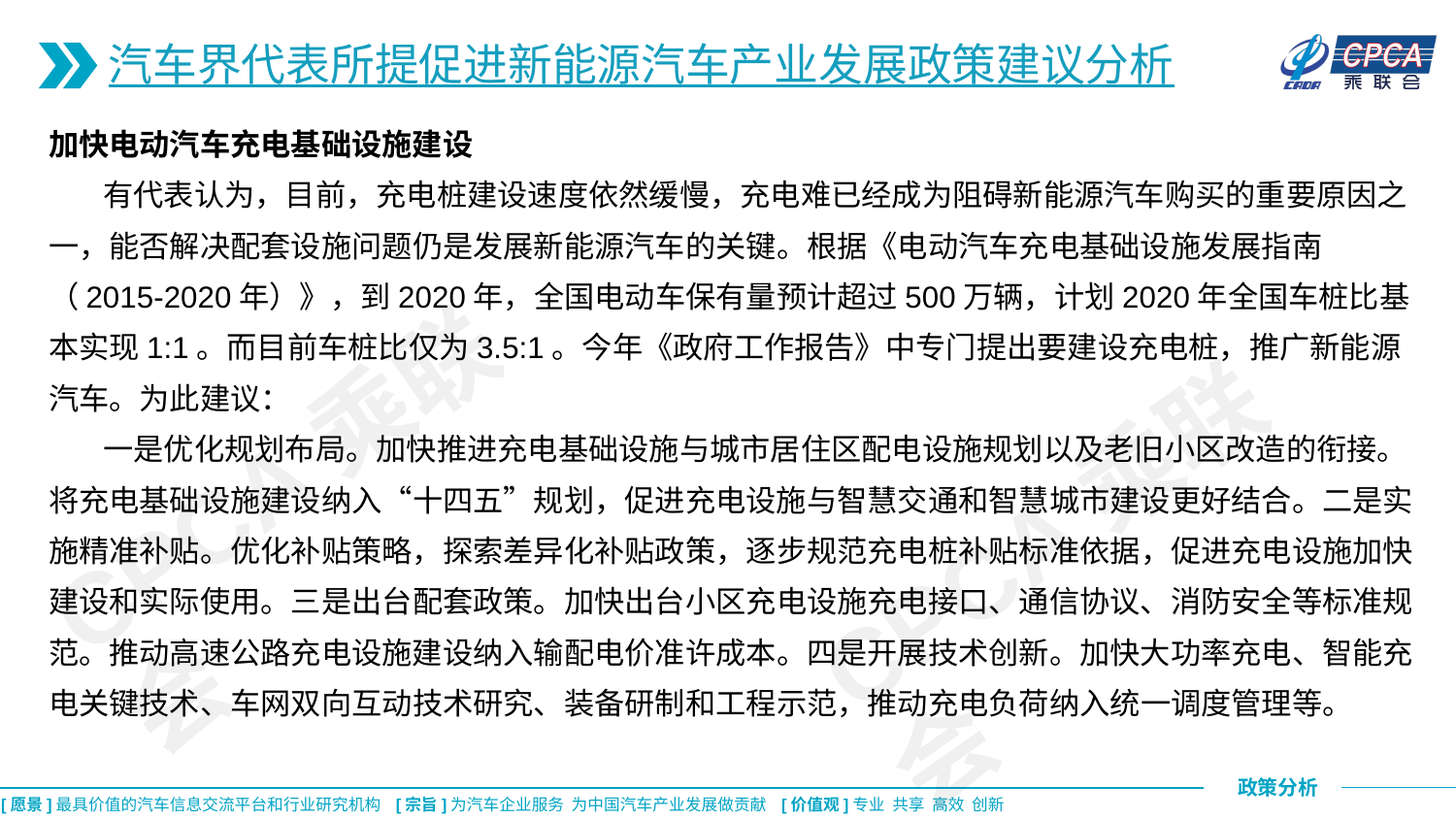

汽车界代表所提促进新能源汽车产业发展政策建议分析
加快电动汽车充电基础设施建设
       有代表认为，目前，充电桩建设速度依然缓慢，充电难已经成为阻碍新能源汽车购买的重要原因之一，能否解决配套设施问题仍是发展新能源汽车的关键。根据《电动汽车充电基础设施发展指南（2015-2020年）》，到2020年，全国电动车保有量预计超过500万辆，计划2020年全国车桩比基本实现1:1。而目前车桩比仅为3.5:1。今年《政府工作报告》中专门提出要建设充电桩，推广新能源汽车。为此建议：
       一是优化规划布局。加快推进充电基础设施与城市居住区配电设施规划以及老旧小区改造的衔接。将充电基础设施建设纳入“十四五”规划，促进充电设施与智慧交通和智慧城市建设更好结合。二是实施精准补贴。优化补贴策略，探索差异化补贴政策，逐步规范充电桩补贴标准依据，促进充电设施加快建设和实际使用。三是出台配套政策。加快出台小区充电设施充电接口、通信协议、消防安全等标准规范。推动高速公路充电设施建设纳入输配电价准许成本。四是开展技术创新。加快大功率充电、智能充电关键技术、车网双向互动技术研究、装备研制和工程示范，推动充电负荷纳入统一调度管理等。
CPCA乘联会
CPCA乘联会